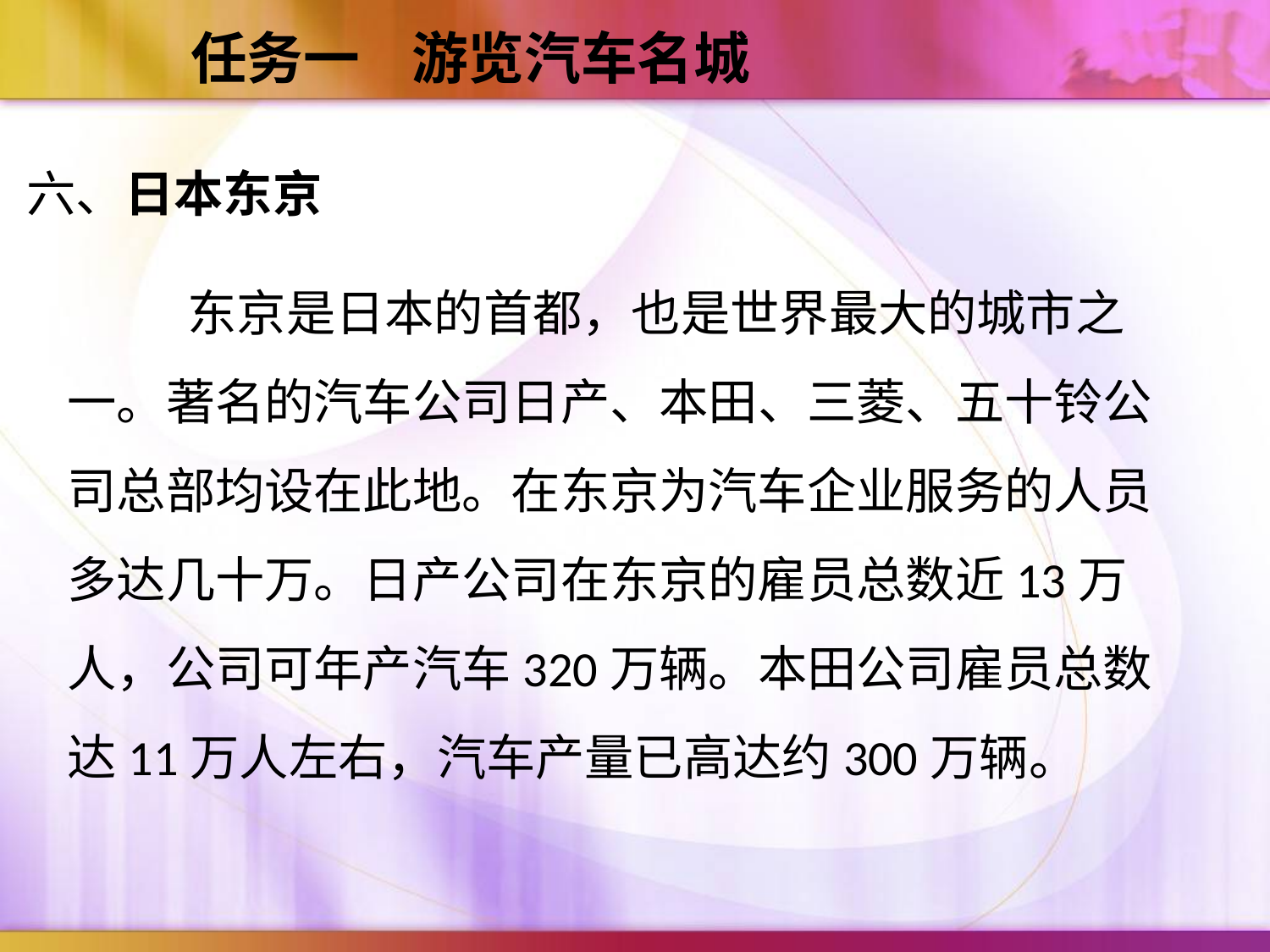

任务一    游览汽车名城
六、日本东京
      东京是日本的首都，也是世界最大的城市之一。著名的汽车公司日产、本田、三菱、五十铃公司总部均设在此地。在东京为汽车企业服务的人员多达几十万。日产公司在东京的雇员总数近13万人，公司可年产汽车320万辆。本田公司雇员总数达11万人左右，汽车产量已高达约300万辆。